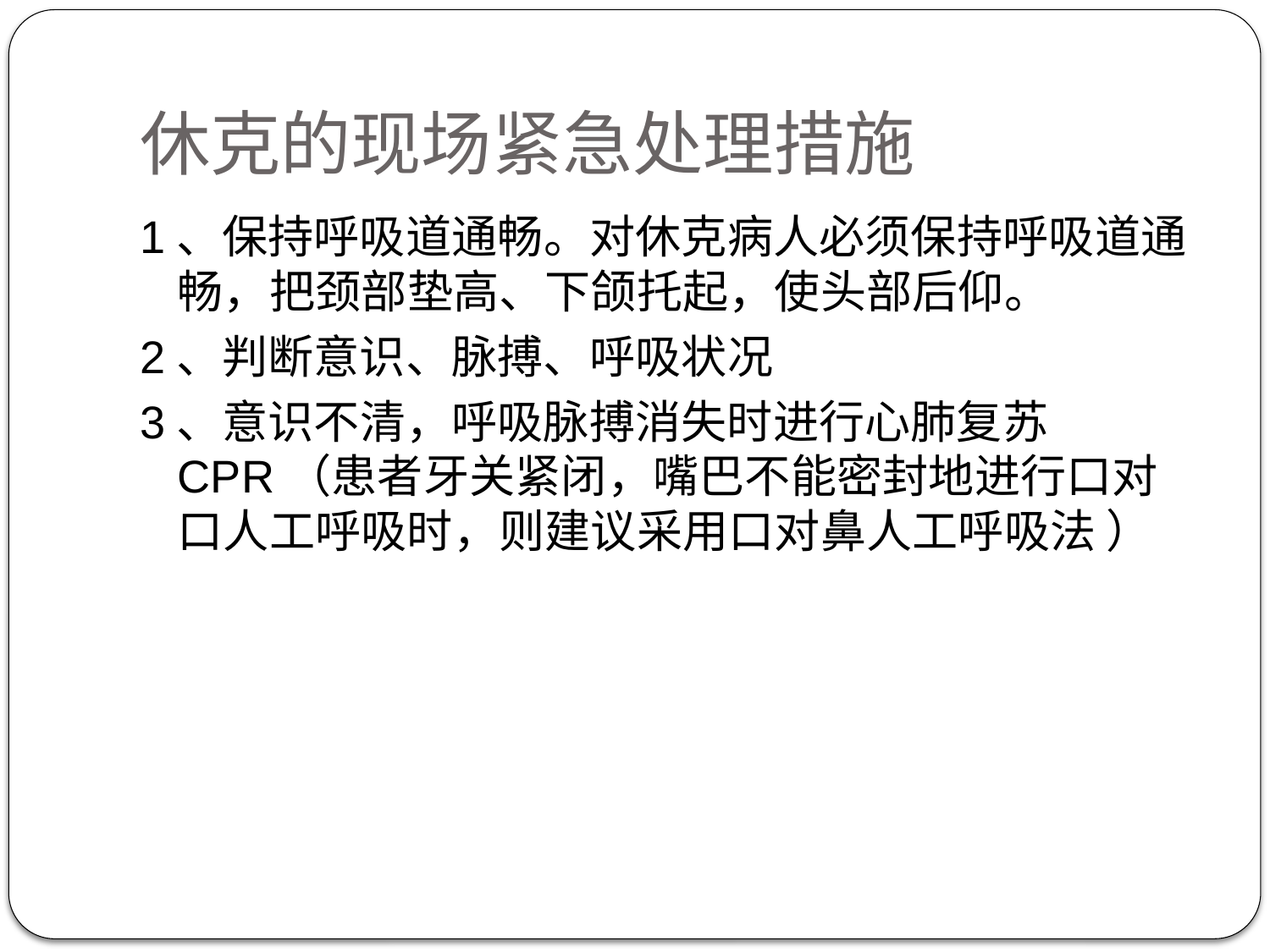

# 休克的现场紧急处理措施
1、保持呼吸道通畅。对休克病人必须保持呼吸道通畅，把颈部垫高、下颌托起，使头部后仰。
2、判断意识、脉搏、呼吸状况
3、意识不清，呼吸脉搏消失时进行心肺复苏CPR（患者牙关紧闭，嘴巴不能密封地进行口对口人工呼吸时，则建议采用口对鼻人工呼吸法 ）